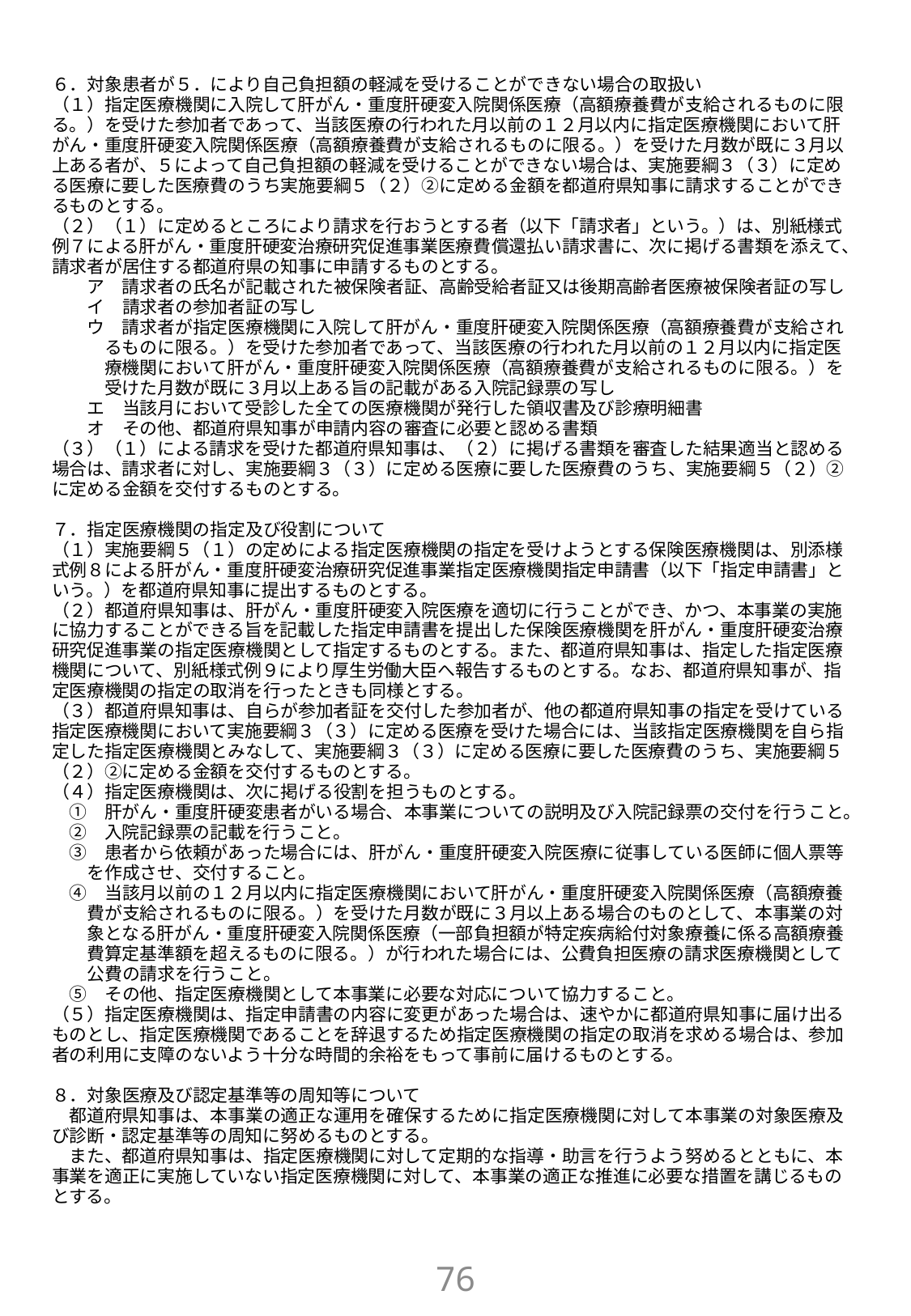

６．対象患者が５．により自己負担額の軽減を受けることができない場合の取扱い
（１）指定医療機関に入院して肝がん・重度肝硬変入院関係医療（高額療養費が支給されるものに限る。）を受けた参加者であって、当該医療の行われた月以前の１２月以内に指定医療機関において肝がん・重度肝硬変入院関係医療（高額療養費が支給されるものに限る。）を受けた月数が既に３月以上ある者が、５によって自己負担額の軽減を受けることができない場合は、実施要綱３（３）に定める医療に要した医療費のうち実施要綱５（２）②に定める金額を都道府県知事に請求することができるものとする。
（２）（１）に定めるところにより請求を行おうとする者（以下「請求者」という。）は、別紙様式例７による肝がん・重度肝硬変治療研究促進事業医療費償還払い請求書に、次に掲げる書類を添えて、請求者が居住する都道府県の知事に申請するものとする。
　　ア　請求者の氏名が記載された被保険者証、高齢受給者証又は後期高齢者医療被保険者証の写し
　　イ　請求者の参加者証の写し
　　ウ　請求者が指定医療機関に入院して肝がん・重度肝硬変入院関係医療（高額療養費が支給され
　　　るものに限る。）を受けた参加者であって、当該医療の行われた月以前の１２月以内に指定医
　　　療機関において肝がん・重度肝硬変入院関係医療（高額療養費が支給されるものに限る。）を
　　　受けた月数が既に３月以上ある旨の記載がある入院記録票の写し
　　エ　当該月において受診した全ての医療機関が発行した領収書及び診療明細書
　　オ　その他、都道府県知事が申請内容の審査に必要と認める書類
（３）（１）による請求を受けた都道府県知事は、（２）に掲げる書類を審査した結果適当と認める場合は、請求者に対し、実施要綱３（３）に定める医療に要した医療費のうち、実施要綱５（２）②に定める金額を交付するものとする。

７．指定医療機関の指定及び役割について
（１）実施要綱５（１）の定めによる指定医療機関の指定を受けようとする保険医療機関は、別添様式例８による肝がん・重度肝硬変治療研究促進事業指定医療機関指定申請書（以下「指定申請書」という。）を都道府県知事に提出するものとする。
（２）都道府県知事は、肝がん・重度肝硬変入院医療を適切に行うことができ、かつ、本事業の実施に協力することができる旨を記載した指定申請書を提出した保険医療機関を肝がん・重度肝硬変治療研究促進事業の指定医療機関として指定するものとする。また、都道府県知事は、指定した指定医療機関について、別紙様式例９により厚生労働大臣へ報告するものとする。なお、都道府県知事が、指定医療機関の指定の取消を行ったときも同様とする。
（３）都道府県知事は、自らが参加者証を交付した参加者が、他の都道府県知事の指定を受けている指定医療機関において実施要綱３（３）に定める医療を受けた場合には、当該指定医療機関を自ら指定した指定医療機関とみなして、実施要綱３（３）に定める医療に要した医療費のうち、実施要綱５（２）②に定める金額を交付するものとする。
（４）指定医療機関は、次に掲げる役割を担うものとする。
　①　肝がん・重度肝硬変患者がいる場合、本事業についての説明及び入院記録票の交付を行うこと。
　②　入院記録票の記載を行うこと。
　③　患者から依頼があった場合には、肝がん・重度肝硬変入院医療に従事している医師に個人票等
　　を作成させ、交付すること。
　④　当該月以前の１２月以内に指定医療機関において肝がん・重度肝硬変入院関係医療（高額療養
　　費が支給されるものに限る。）を受けた月数が既に３月以上ある場合のものとして、本事業の対
　　象となる肝がん・重度肝硬変入院関係医療（一部負担額が特定疾病給付対象療養に係る高額療養
　　費算定基準額を超えるものに限る。）が行われた場合には、公費負担医療の請求医療機関として
　　公費の請求を行うこと。
　⑤　その他、指定医療機関として本事業に必要な対応について協力すること。
（５）指定医療機関は、指定申請書の内容に変更があった場合は、速やかに都道府県知事に届け出るものとし、指定医療機関であることを辞退するため指定医療機関の指定の取消を求める場合は、参加者の利用に支障のないよう十分な時間的余裕をもって事前に届けるものとする。

８．対象医療及び認定基準等の周知等について
　都道府県知事は、本事業の適正な運用を確保するために指定医療機関に対して本事業の対象医療及び診断・認定基準等の周知に努めるものとする。
　また、都道府県知事は、指定医療機関に対して定期的な指導・助言を行うよう努めるとともに、本事業を適正に実施していない指定医療機関に対して、本事業の適正な推進に必要な措置を講じるものとする。
76